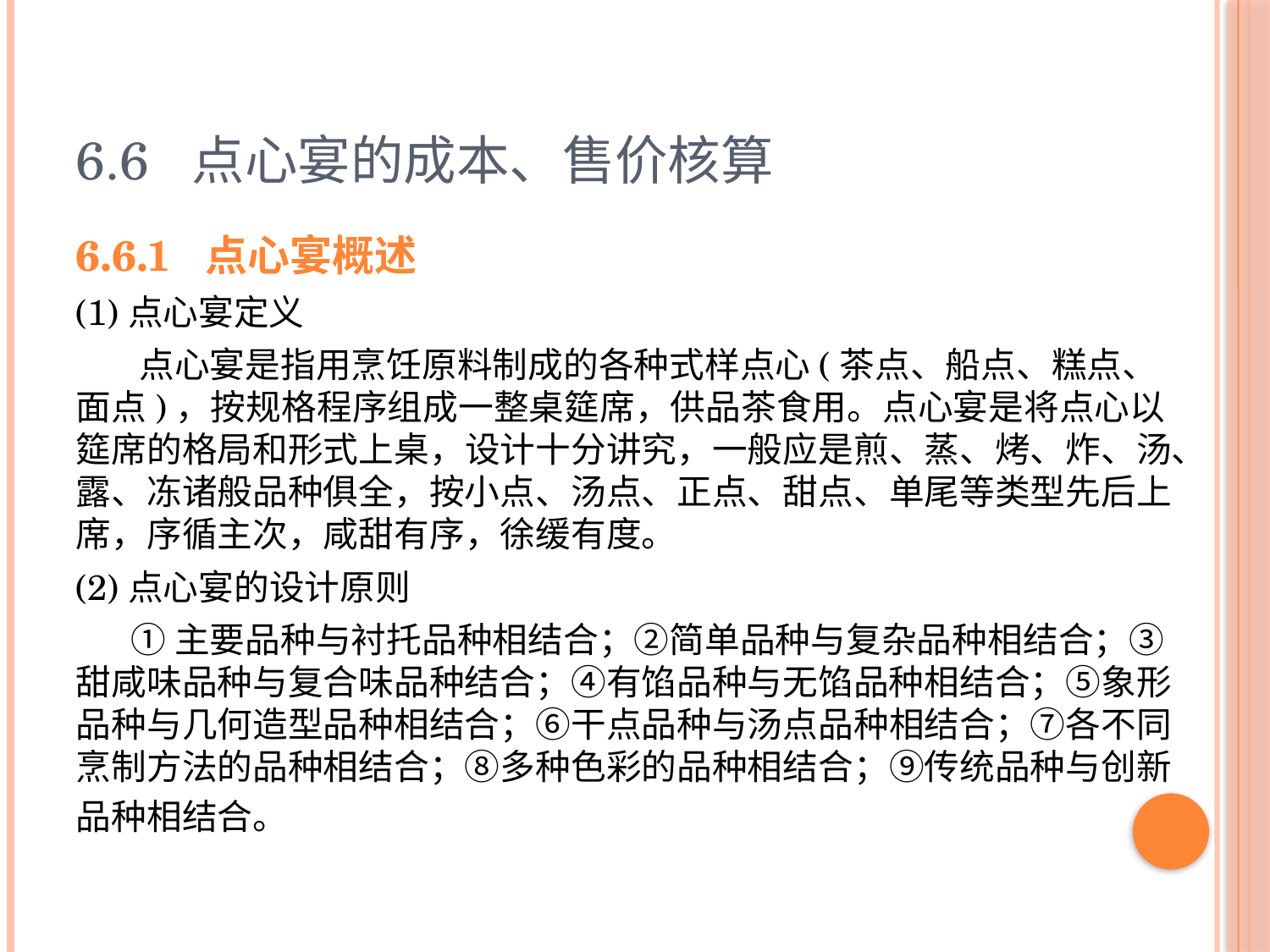

# 6.6  点心宴的成本、售价核算
6.6.1  点心宴概述
(1)点心宴定义
       点心宴是指用烹饪原料制成的各种式样点心(茶点、船点、糕点、面点)，按规格程序组成一整桌筵席，供品茶食用。点心宴是将点心以筵席的格局和形式上桌，设计十分讲究，一般应是煎、蒸、烤、炸、汤、露、冻诸般品种俱全，按小点、汤点、正点、甜点、单尾等类型先后上席，序循主次，咸甜有序，徐缓有度。
(2)点心宴的设计原则
       ①主要品种与衬托品种相结合；②简单品种与复杂品种相结合；③甜咸味品种与复合味品种结合；④有馅品种与无馅品种相结合；⑤象形品种与几何造型品种相结合；⑥干点品种与汤点品种相结合；⑦各不同烹制方法的品种相结合；⑧多种色彩的品种相结合；⑨传统品种与创新品种相结合。